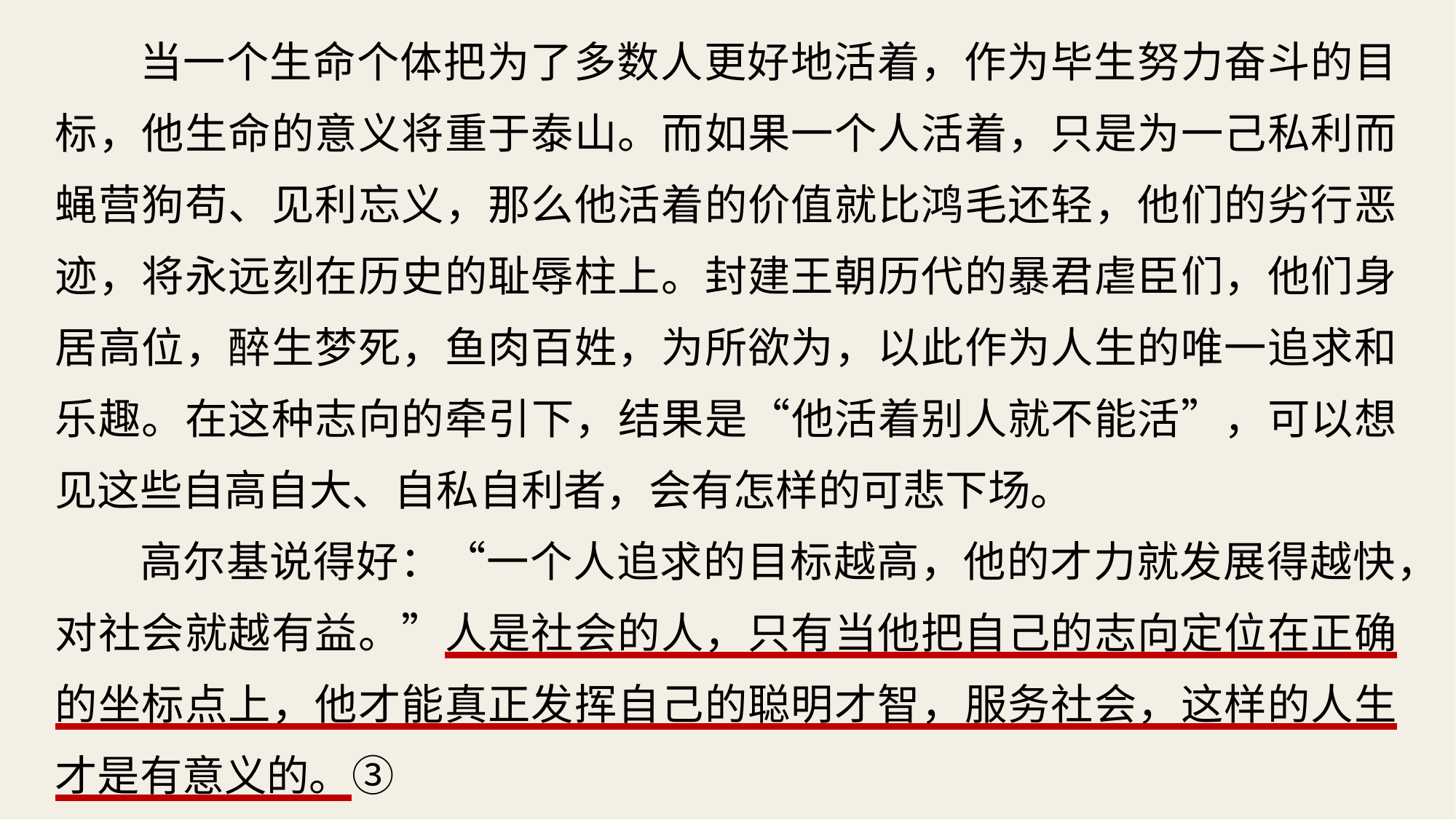

当一个生命个体把为了多数人更好地活着，作为毕生努力奋斗的目标，他生命的意义将重于泰山。而如果一个人活着，只是为一己私利而蝇营狗苟、见利忘义，那么他活着的价值就比鸿毛还轻，他们的劣行恶迹，将永远刻在历史的耻辱柱上。封建王朝历代的暴君虐臣们，他们身居高位，醉生梦死，鱼肉百姓，为所欲为，以此作为人生的唯一追求和乐趣。在这种志向的牵引下，结果是“他活着别人就不能活”，可以想见这些自高自大、自私自利者，会有怎样的可悲下场。
高尔基说得好：“一个人追求的目标越高，他的才力就发展得越快，对社会就越有益。”人是社会的人，只有当他把自己的志向定位在正确的坐标点上，他才能真正发挥自己的聪明才智，服务社会，这样的人生才是有意义的。③